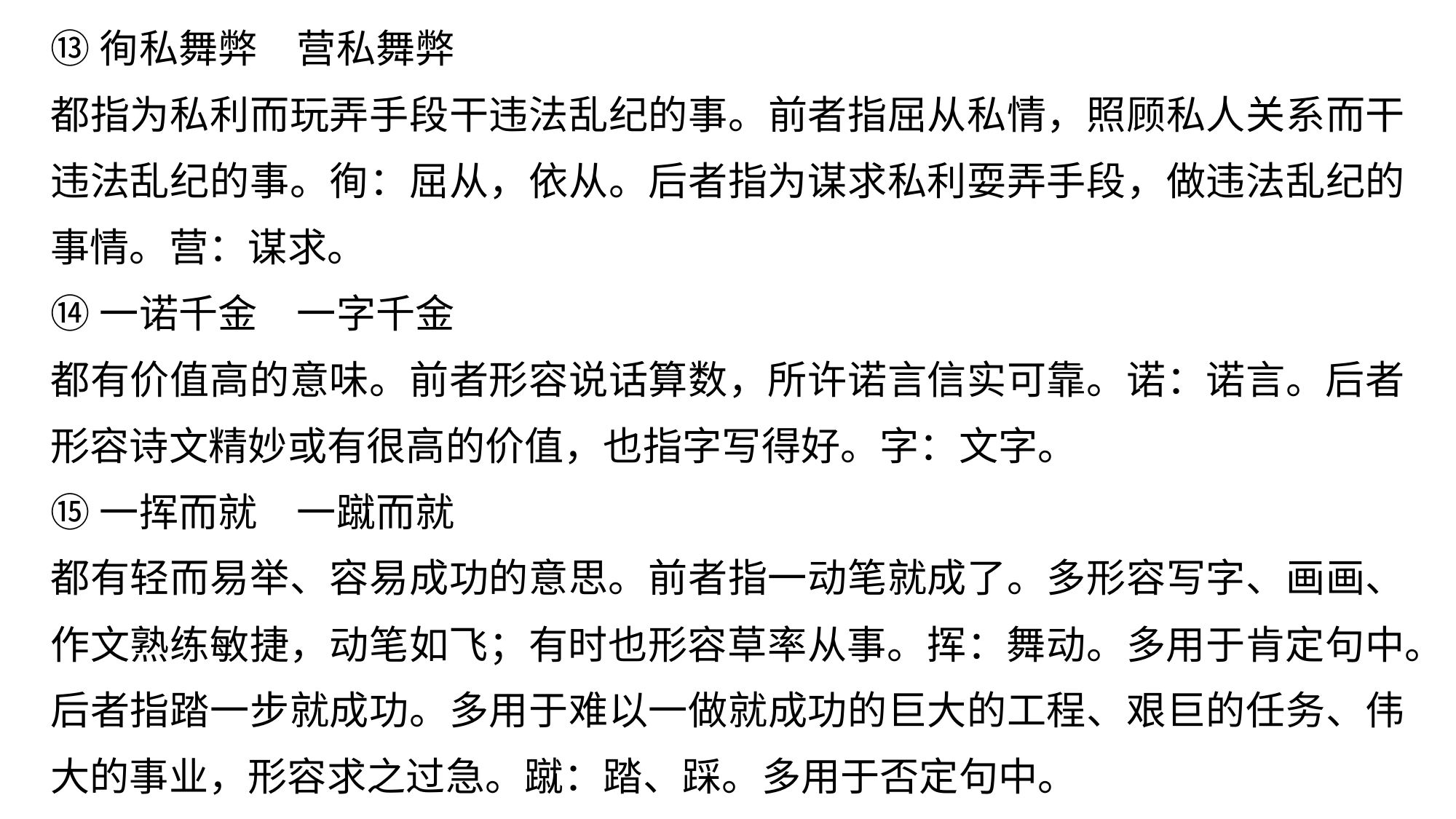

⑬徇私舞弊　营私舞弊
都指为私利而玩弄手段干违法乱纪的事。前者指屈从私情，照顾私人关系而干违法乱纪的事。徇：屈从，依从。后者指为谋求私利耍弄手段，做违法乱纪的事情。营：谋求。
⑭一诺千金　一字千金
都有价值高的意味。前者形容说话算数，所许诺言信实可靠。诺：诺言。后者形容诗文精妙或有很高的价值，也指字写得好。字：文字。
⑮一挥而就　一蹴而就
都有轻而易举、容易成功的意思。前者指一动笔就成了。多形容写字、画画、作文熟练敏捷，动笔如飞；有时也形容草率从事。挥：舞动。多用于肯定句中。后者指踏一步就成功。多用于难以一做就成功的巨大的工程、艰巨的任务、伟大的事业，形容求之过急。蹴：踏、踩。多用于否定句中。